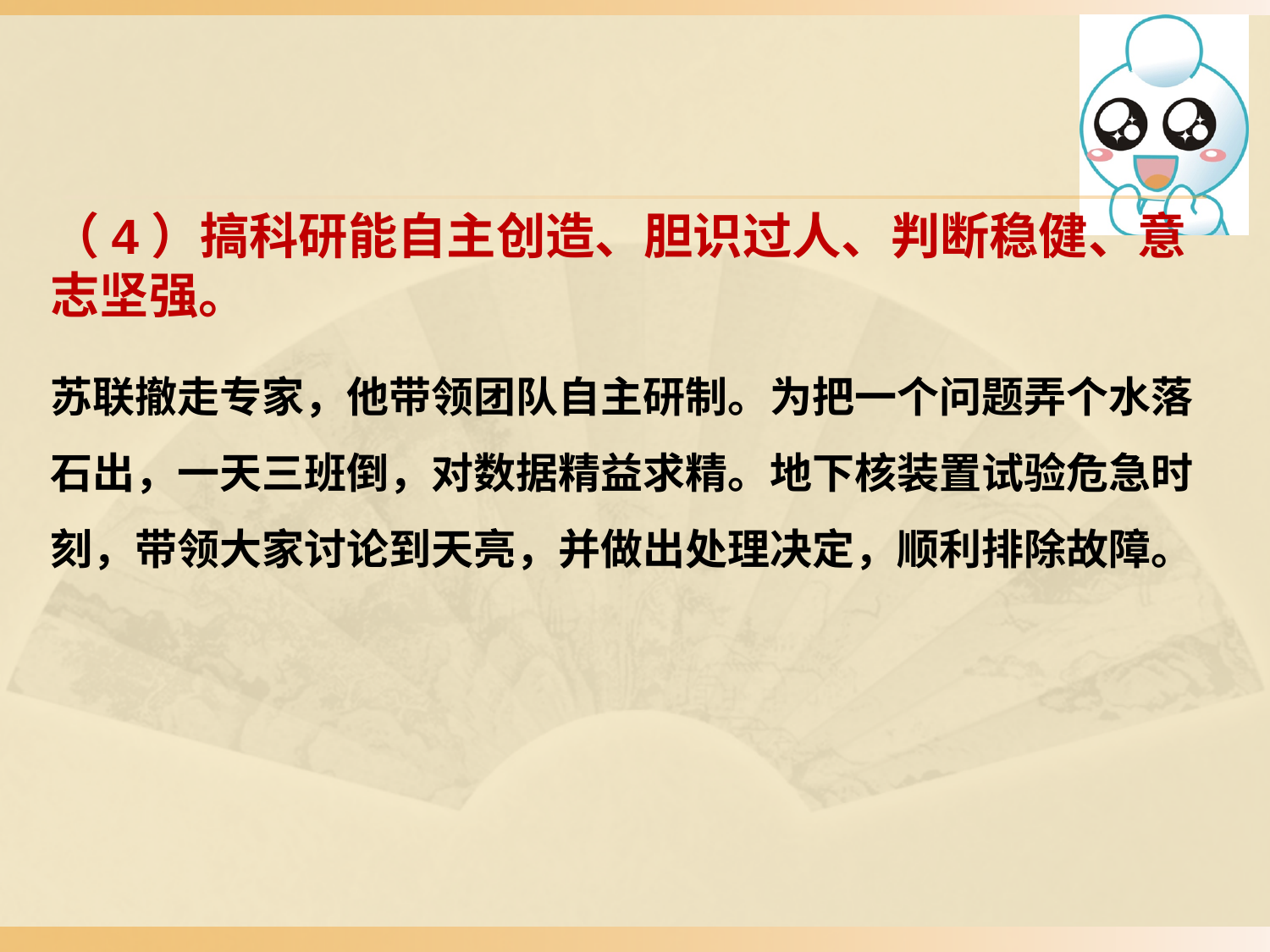

（4）搞科研能自主创造、胆识过人、判断稳健、意志坚强。
苏联撤走专家，他带领团队自主研制。为把一个问题弄个水落石出，一天三班倒，对数据精益求精。地下核装置试验危急时刻，带领大家讨论到天亮，并做出处理决定，顺利排除故障。